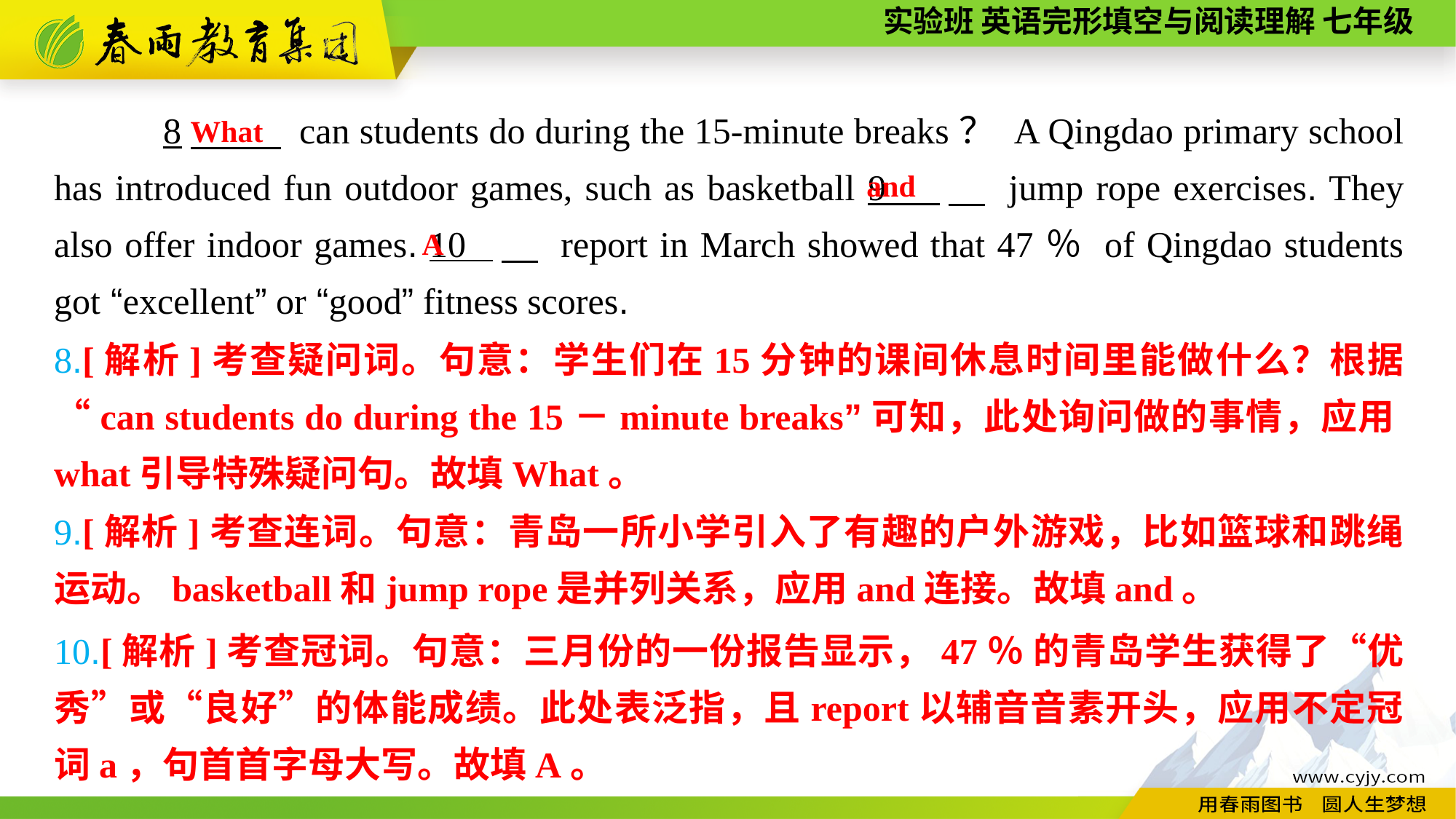

8　       can students do during the 15-minute breaks？ A Qingdao primary school has introduced fun outdoor games, such as basketball 9    　 jump rope exercises. They also offer indoor games. 10  　 report in March showed that 47％ of Qingdao students got “excellent” or “good” fitness scores.
What
and
A
8.[解析]考查疑问词。句意：学生们在15分钟的课间休息时间里能做什么？根据“can students do during the 15－minute breaks”可知，此处询问做的事情，应用what引导特殊疑问句。故填What。
9.[解析]考查连词。句意：青岛一所小学引入了有趣的户外游戏，比如篮球和跳绳运动。basketball和jump rope是并列关系，应用and连接。故填and。
10.[解析]考查冠词。句意：三月份的一份报告显示，47％ 的青岛学生获得了“优秀”或“良好”的体能成绩。此处表泛指，且report以辅音音素开头，应用不定冠词a，句首首字母大写。故填A。